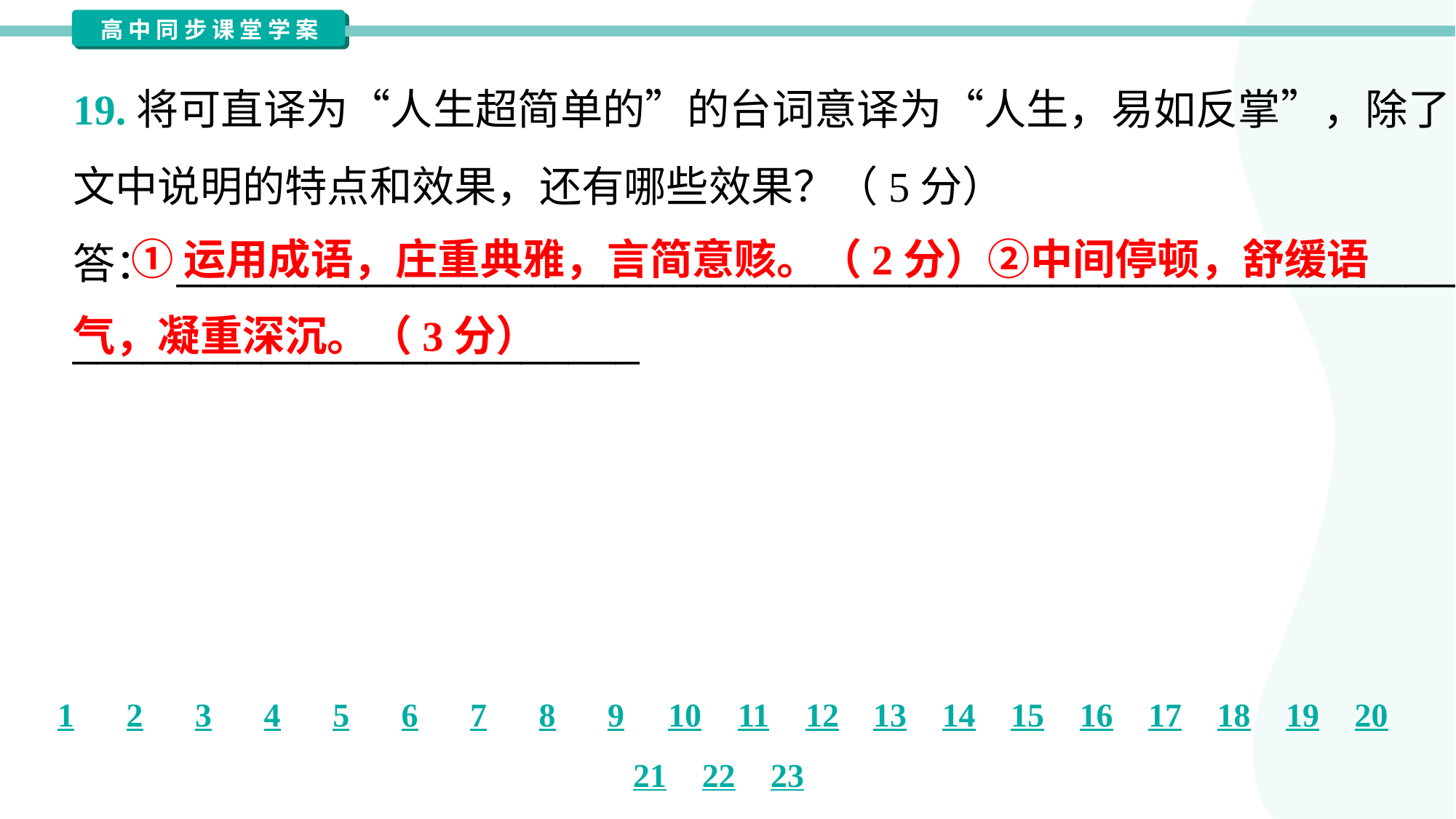

19.将可直译为“人生超简单的”的台词意译为“人生，易如反掌”，除了
文中说明的特点和效果，还有哪些效果？（5分）
答： ________________________________________________________
________________________
      ①运用成语，庄重典雅，言简意赅。（2分）②中间停顿，舒缓语气，凝重深沉。（3分）